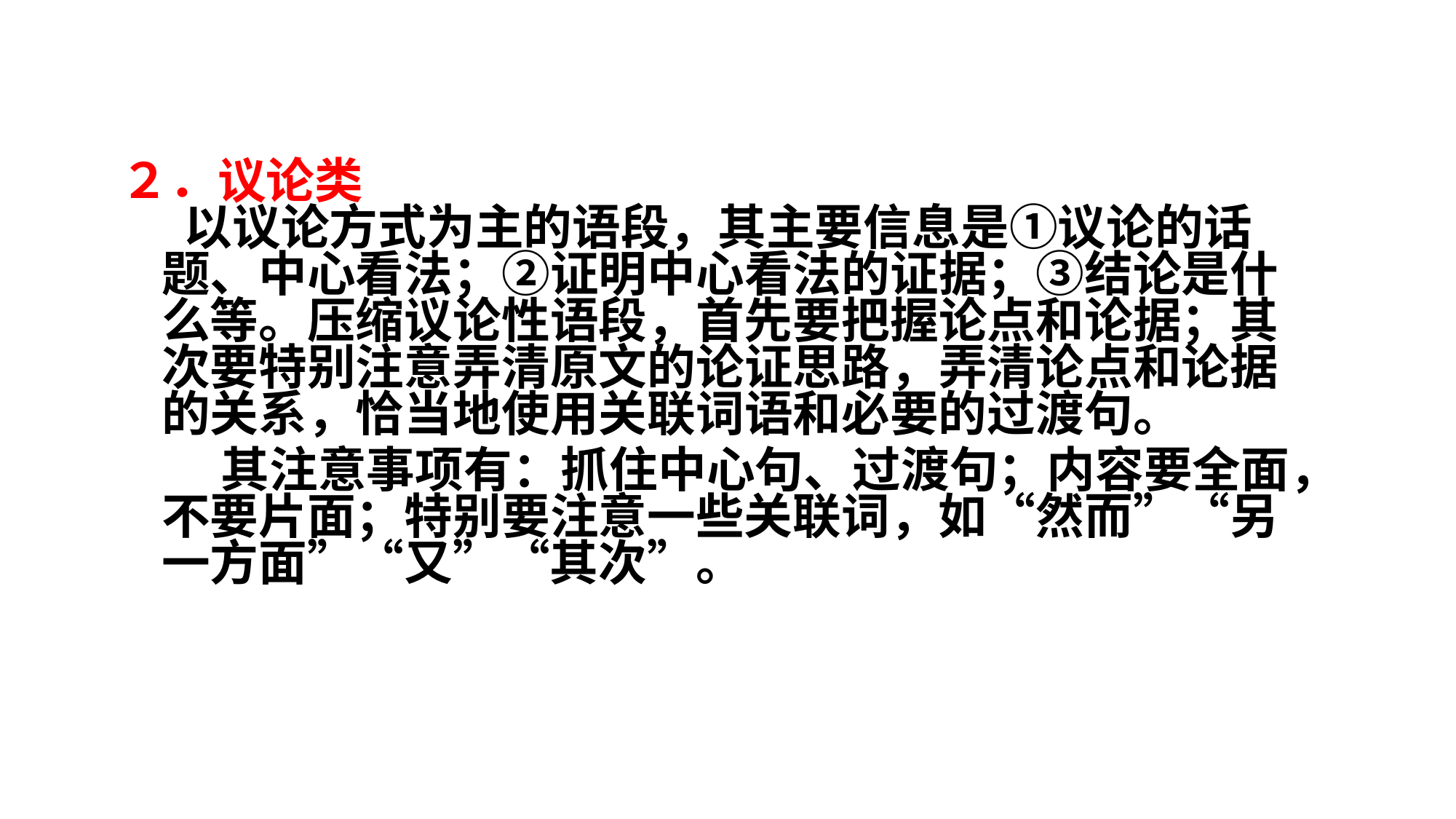

２．议论类
  以议论方式为主的语段，其主要信息是①议论的话题、中心看法；②证明中心看法的证据；③结论是什么等。压缩议论性语段，首先要把握论点和论据；其次要特别注意弄清原文的论证思路，弄清论点和论据的关系，恰当地使用关联词语和必要的过渡句。
        其注意事项有：抓住中心句、过渡句；内容要全面，不要片面；特别要注意一些关联词，如“然而”“另一方面”“又”“其次”。